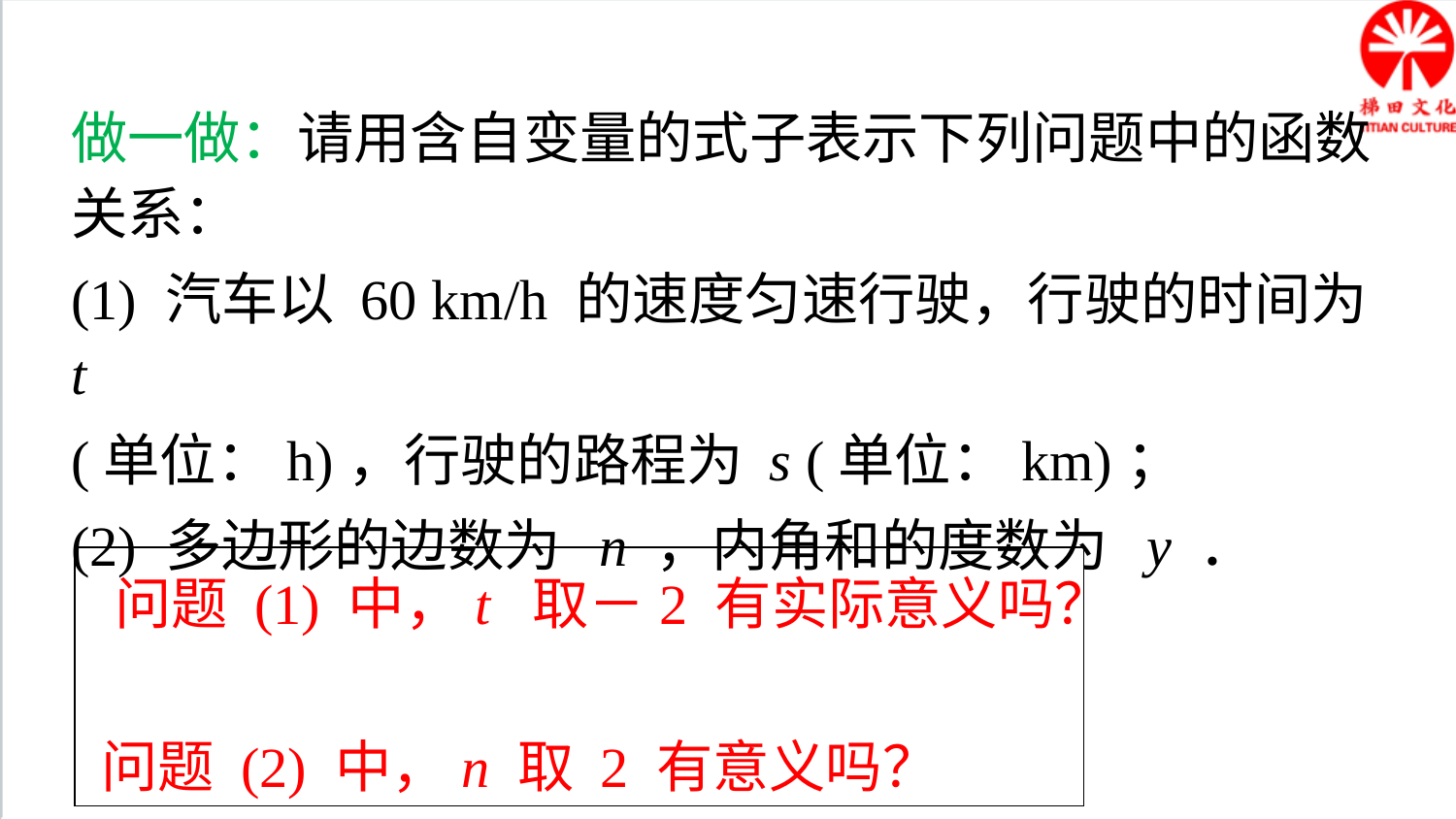

做一做：请用含自变量的式子表示下列问题中的函数关系：
(1) 汽车以 60 km/h 的速度匀速行驶，行驶的时间为 t
(单位：h)，行驶的路程为 s (单位：km)；
(2) 多边形的边数为  n ，内角和的度数为  y ．
 问题 (1) 中，t  取－2 有实际意义吗？
 问题 (2) 中，n 取 2 有意义吗？